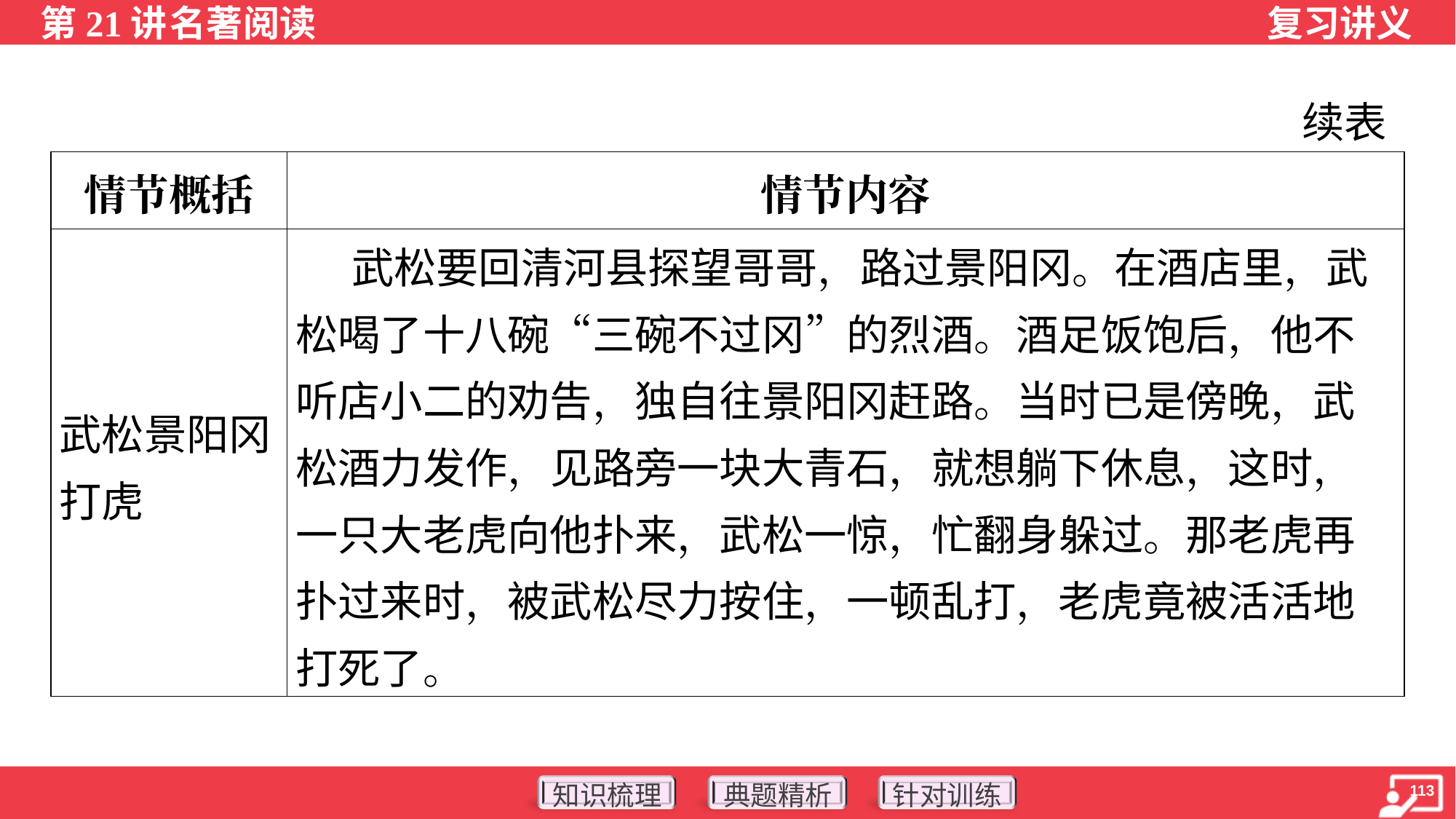

续表
| 情节概括 | 情节内容 |
| --- | --- |
| 武松景阳冈打虎 | 武松要回清河县探望哥哥，路过景阳冈。在酒店里，武松喝了十八碗“三碗不过冈”的烈酒。酒足饭饱后，他不听店小二的劝告，独自往景阳冈赶路。当时已是傍晚，武松酒力发作，见路旁一块大青石，就想躺下休息，这时，一只大老虎向他扑来，武松一惊，忙翻身躲过。那老虎再扑过来时，被武松尽力按住，一顿乱打，老虎竟被活活地打死了。 |